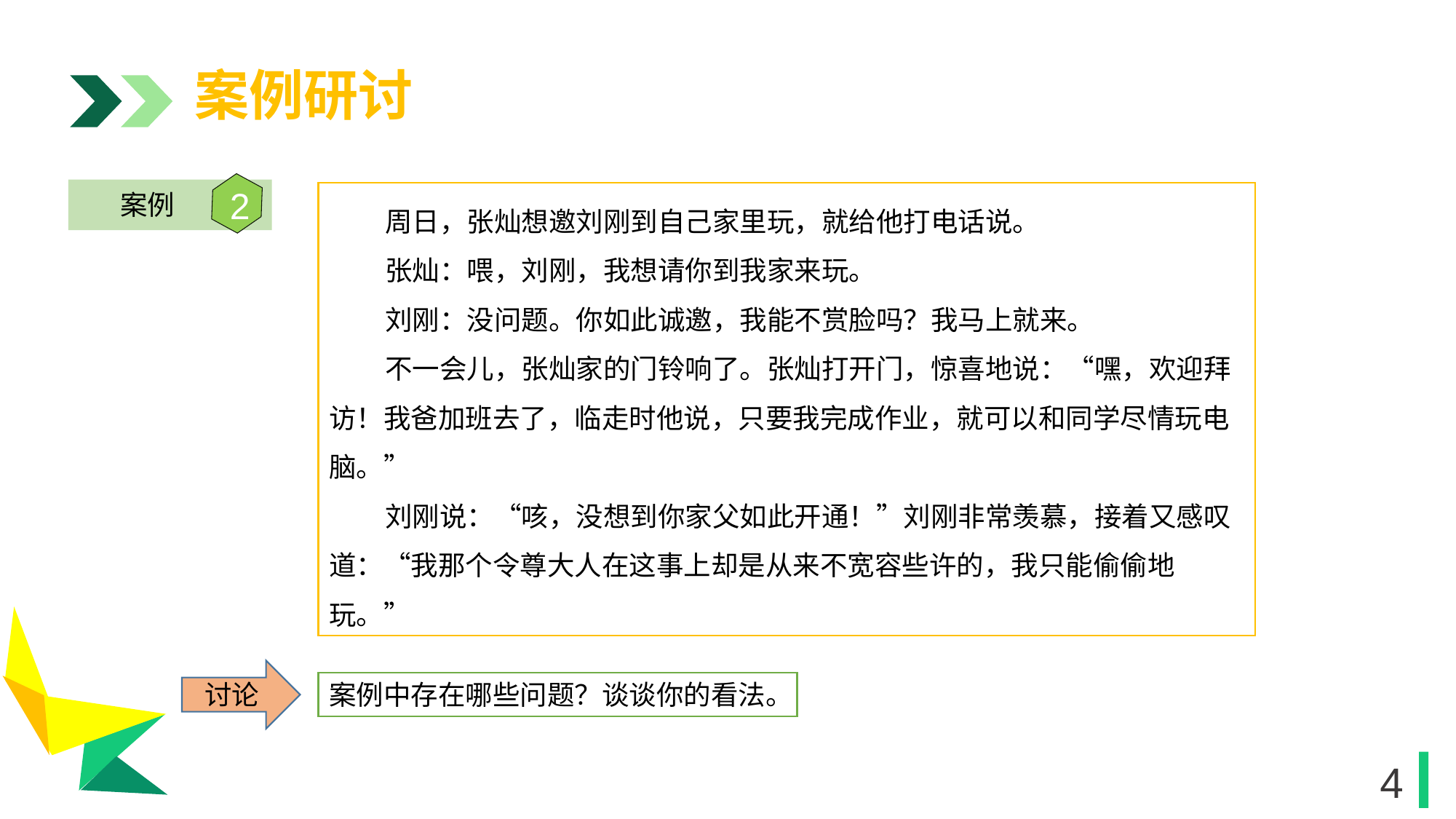

案例研讨

2

案例
        周日，张灿想邀刘刚到自己家里玩，就给他打电话说。
        张灿：喂，刘刚，我想请你到我家来玩。
        刘刚：没问题。你如此诚邀，我能不赏脸吗？我马上就来。
        不一会儿，张灿家的门铃响了。张灿打开门，惊喜地说：“嘿，欢迎拜访！我爸加班去了，临走时他说，只要我完成作业，就可以和同学尽情玩电脑。”
        刘刚说：“咳，没想到你家父如此开通！”刘刚非常羡慕，接着又感叹道：“我那个令尊大人在这事上却是从来不宽容些许的，我只能偷偷地玩。”
1

讨论
案例中存在哪些问题？谈谈你的看法。
1
4